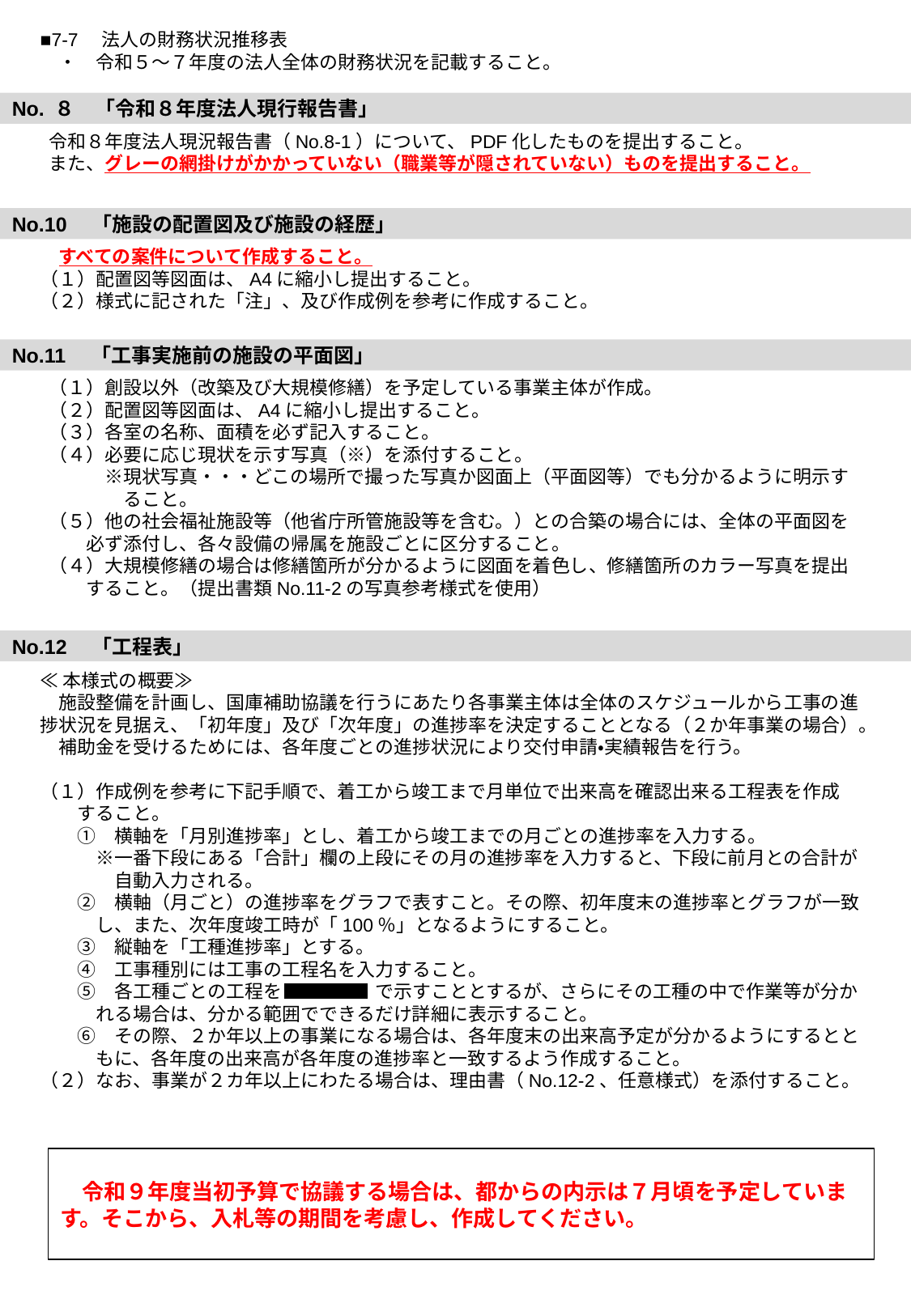

■7-7　法人の財務状況推移表
　・　令和５～７年度の法人全体の財務状況を記載すること。

No. ８　「令和８年度法人現行報告書」
令和８年度法人現況報告書（No.8-1）について、PDF化したものを提出すること。
また、グレーの網掛けがかかっていない（職業等が隠されていない）ものを提出すること。

No.10　「施設の配置図及び施設の経歴」
　すべての案件について作成すること。
（１）配置図等図面は、A4に縮小し提出すること。
（２）様式に記された「注」、及び作成例を参考に作成すること。
No.11　「工事実施前の施設の平面図」
（１）創設以外（改築及び大規模修繕）を予定している事業主体が作成。
（２）配置図等図面は、A4に縮小し提出すること。
（３）各室の名称、面積を必ず記入すること。
（４）必要に応じ現状を示す写真（※）を添付すること。
　　　※現状写真・・・どこの場所で撮った写真か図面上（平面図等）でも分かるように明示す
　　　　ること。
（５）他の社会福祉施設等（他省庁所管施設等を含む。）との合築の場合には、全体の平面図を
　　必ず添付し、各々設備の帰属を施設ごとに区分すること。
（４）大規模修繕の場合は修繕箇所が分かるように図面を着色し、修繕箇所のカラー写真を提出
　　すること。（提出書類No.11-2の写真参考様式を使用）
No.12　「工程表」
≪本様式の概要≫
　施設整備を計画し、国庫補助協議を行うにあたり各事業主体は全体のスケジュールから工事の進捗状況を見据え、「初年度」及び「次年度」の進捗率を決定することとなる（２か年事業の場合）。
　補助金を受けるためには、各年度ごとの進捗状況により交付申請・実績報告を行う。

（１）作成例を参考に下記手順で、着工から竣工まで月単位で出来高を確認出来る工程表を作成
　　すること。
　　①　横軸を「月別進捗率」とし、着工から竣工までの月ごとの進捗率を入力する。
　　　※一番下段にある「合計」欄の上段にその月の進捗率を入力すると、下段に前月との合計が
　　　　自動入力される。
　　②　横軸（月ごと）の進捗率をグラフで表すこと。その際、初年度末の進捗率とグラフが一致
　　　し、また、次年度竣工時が「100％」となるようにすること。
　　③　縦軸を「工種進捗率」とする。
　　④　工事種別には工事の工程名を入力すること。
　　⑤　各工種ごとの工程を　　　　　で示すこととするが、さらにその工種の中で作業等が分か
　　　れる場合は、分かる範囲でできるだけ詳細に表示すること。
　　⑥　その際、２か年以上の事業になる場合は、各年度末の出来高予定が分かるようにするとと
　　　もに、各年度の出来高が各年度の進捗率と一致するよう作成すること。
（２）なお、事業が２カ年以上にわたる場合は、理由書（No.12-2、任意様式）を添付すること。

　令和９年度当初予算で協議する場合は、都からの内示は７月頃を予定しています。そこから、入札等の期間を考慮し、作成してください。